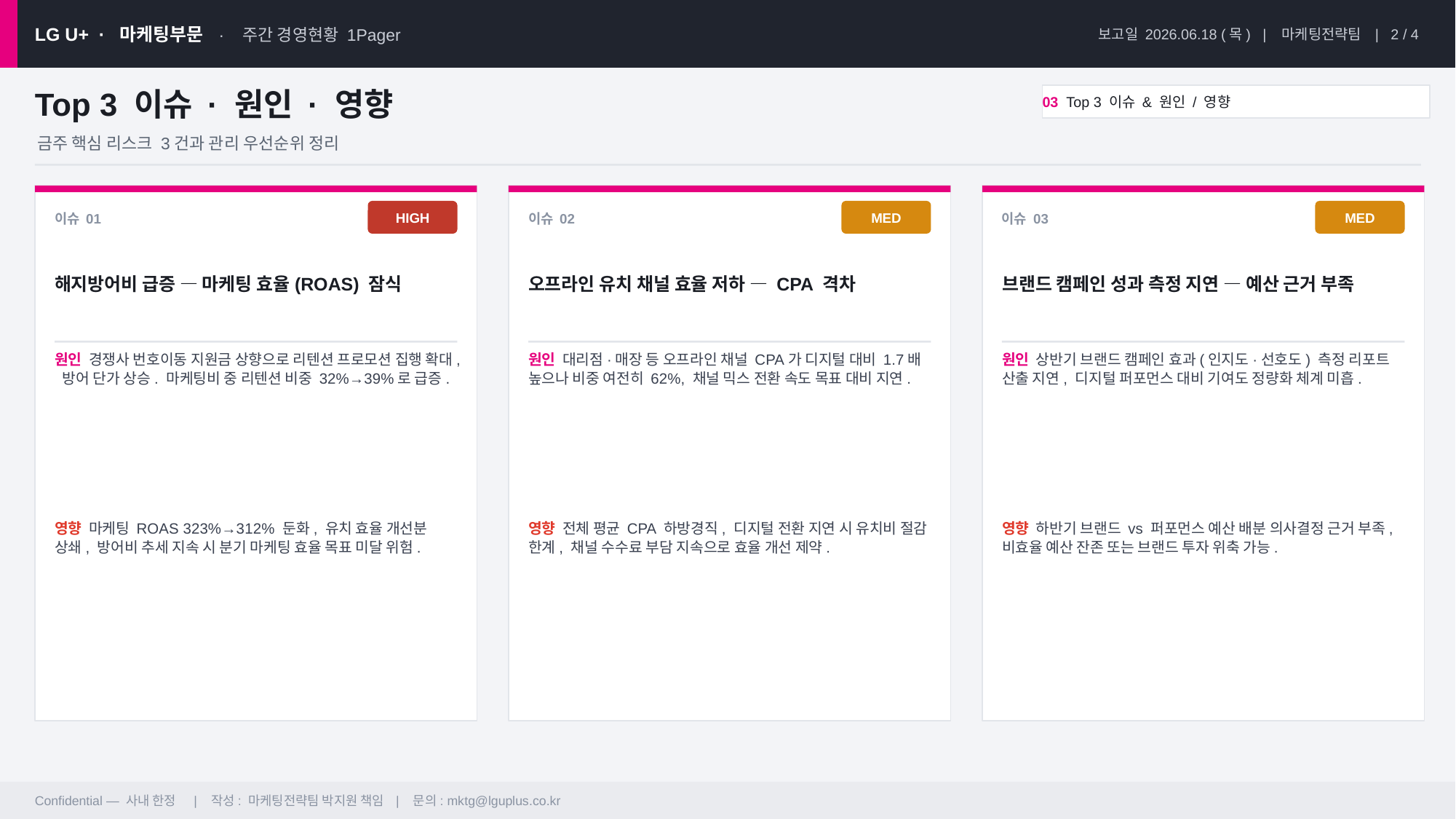

LG U+  ·  마케팅부문   ·   주간 경영현황 1Pager
보고일 2026.06.18 (목)   |   마케팅전략팀   |   2 / 4
Top 3 이슈 · 원인 · 영향
03  Top 3 이슈 & 원인 / 영향
금주 핵심 리스크 3건과 관리 우선순위 정리

HIGH

MED

MED
이슈 01
이슈 02
이슈 03
해지방어비 급증 — 마케팅 효율(ROAS) 잠식
오프라인 유치 채널 효율 저하 — CPA 격차
브랜드 캠페인 성과 측정 지연 — 예산 근거 부족

원인  경쟁사 번호이동 지원금 상향으로 리텐션 프로모션 집행 확대, 방어 단가 상승. 마케팅비 중 리텐션 비중 32%→39%로 급증.
원인  대리점·매장 등 오프라인 채널 CPA가 디지털 대비 1.7배 높으나 비중 여전히 62%, 채널 믹스 전환 속도 목표 대비 지연.
원인  상반기 브랜드 캠페인 효과(인지도·선호도) 측정 리포트 산출 지연, 디지털 퍼포먼스 대비 기여도 정량화 체계 미흡.
영향  마케팅 ROAS 323%→312% 둔화, 유치 효율 개선분 상쇄, 방어비 추세 지속 시 분기 마케팅 효율 목표 미달 위험.
영향  전체 평균 CPA 하방경직, 디지털 전환 지연 시 유치비 절감 한계, 채널 수수료 부담 지속으로 효율 개선 제약.
영향  하반기 브랜드 vs 퍼포먼스 예산 배분 의사결정 근거 부족, 비효율 예산 잔존 또는 브랜드 투자 위축 가능.

Confidential — 사내 한정     |   작성: 마케팅전략팀 박지원 책임   |   문의: mktg@lguplus.co.kr